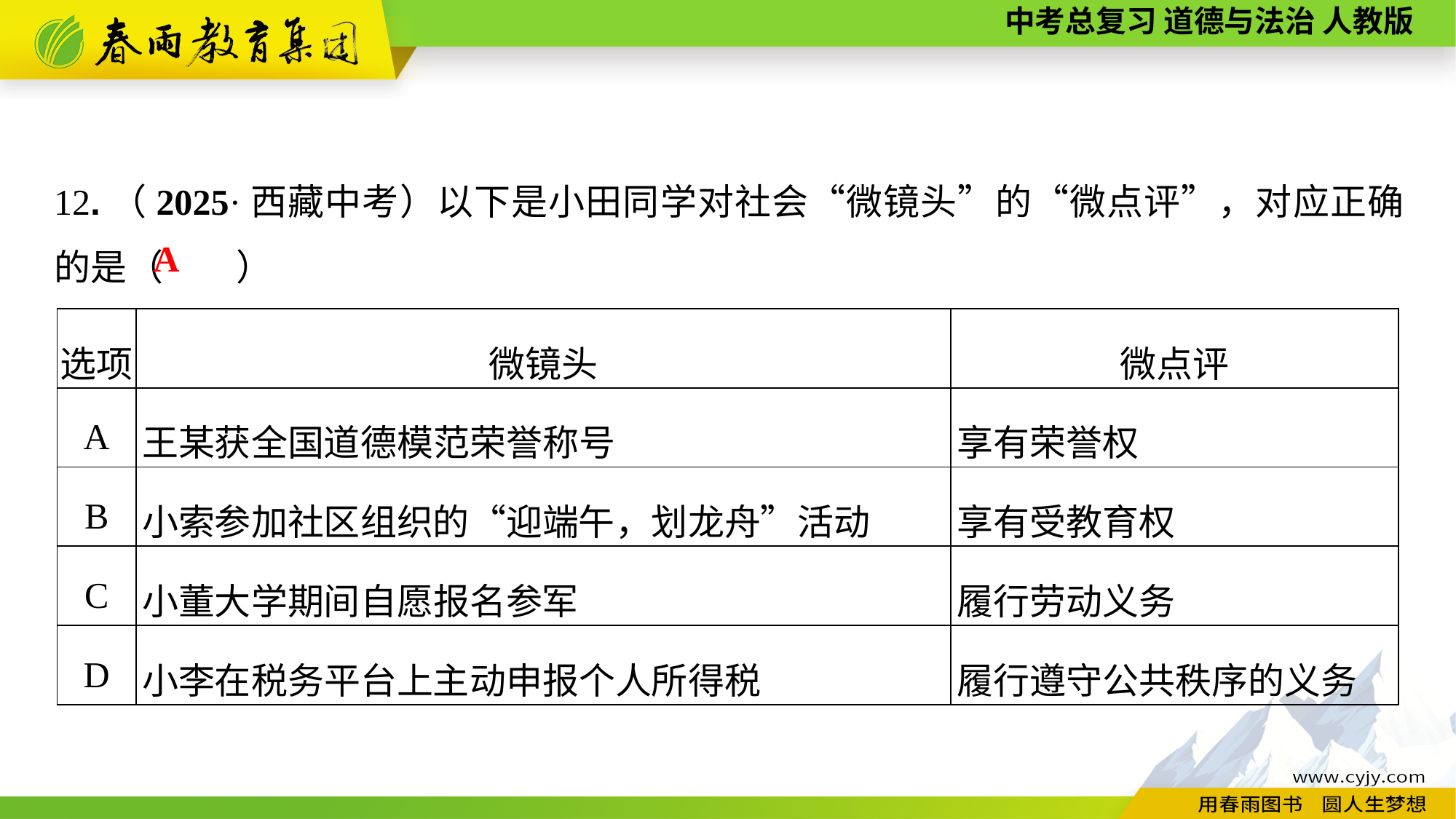

12.（2025·西藏中考）以下是小田同学对社会“微镜头”的“微点评”，对应正确的是（　　）
A
| 选项 | 微镜头 | 微点评 |
| --- | --- | --- |
| A | 王某获全国道德模范荣誉称号 | 享有荣誉权 |
| B | 小索参加社区组织的“迎端午，划龙舟”活动 | 享有受教育权 |
| C | 小董大学期间自愿报名参军 | 履行劳动义务 |
| D | 小李在税务平台上主动申报个人所得税 | 履行遵守公共秩序的义务 |